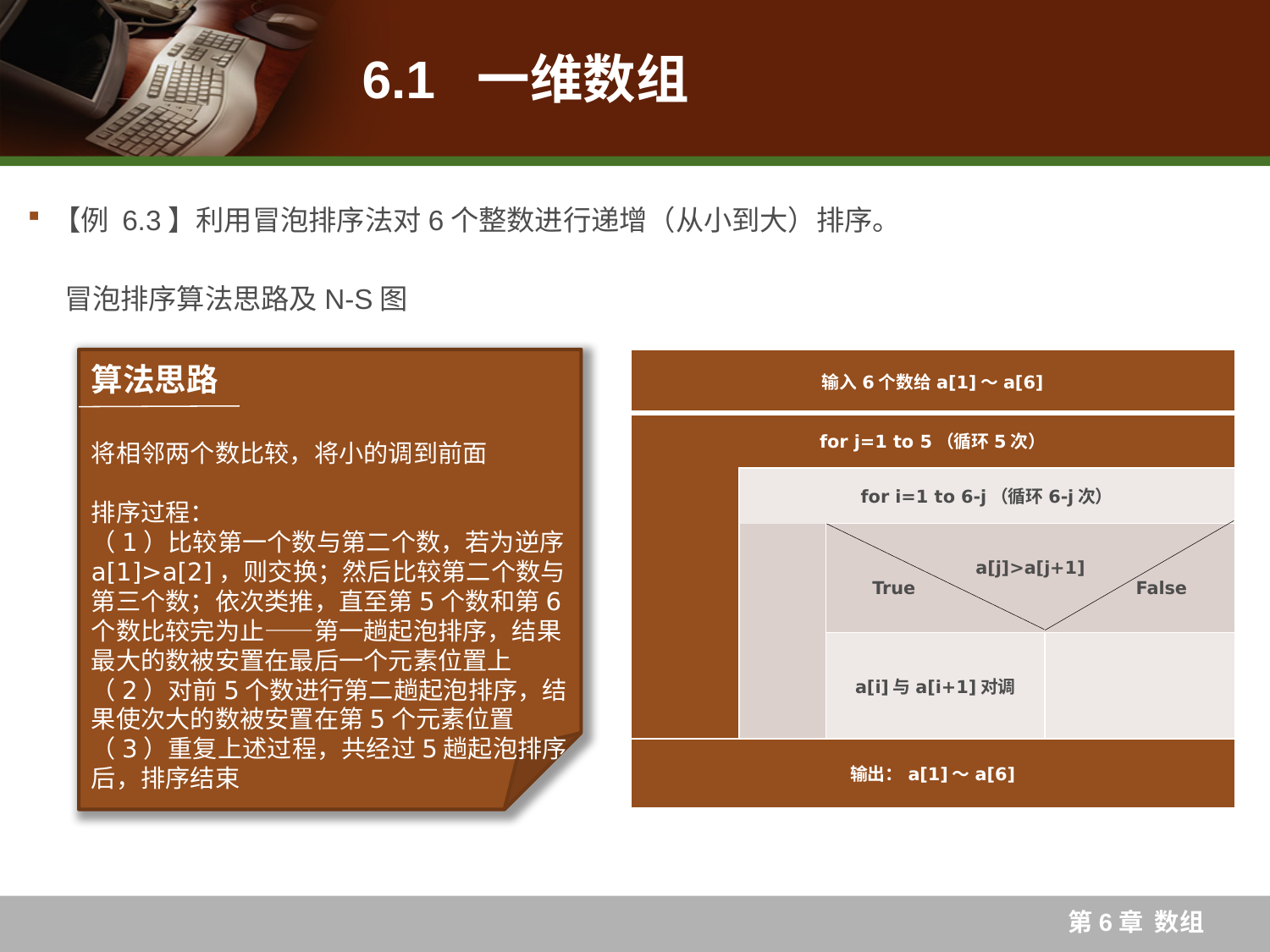

# 6.1  一维数组
【例 6.3】利用冒泡排序法对6个整数进行递增（从小到大）排序。

冒泡排序算法思路及N-S图

| 输入6个数给a[1]～a[6] |  |  |  |
| --- | --- | --- | --- |
| for j=1 to 5（循环5次） |  |  |  |
|  | for i=1 to 6-j（循环6-j次） |  |  |
|  |  | a[j]>a[j+1] True False |  |
|  |  | a[i]与a[i+1]对调 |  |
| 输出：a[1]～a[6] |  |  |  |

将相邻两个数比较，将小的调到前面

排序过程：
（1）比较第一个数与第二个数，若为逆序a[1]>a[2]，则交换；然后比较第二个数与第三个数；依次类推，直至第5个数和第6个数比较完为止——第一趟起泡排序，结果最大的数被安置在最后一个元素位置上
（2）对前5个数进行第二趟起泡排序，结果使次大的数被安置在第5个元素位置
（3）重复上述过程，共经过5趟起泡排序后，排序结束
算法思路

第6章  数组